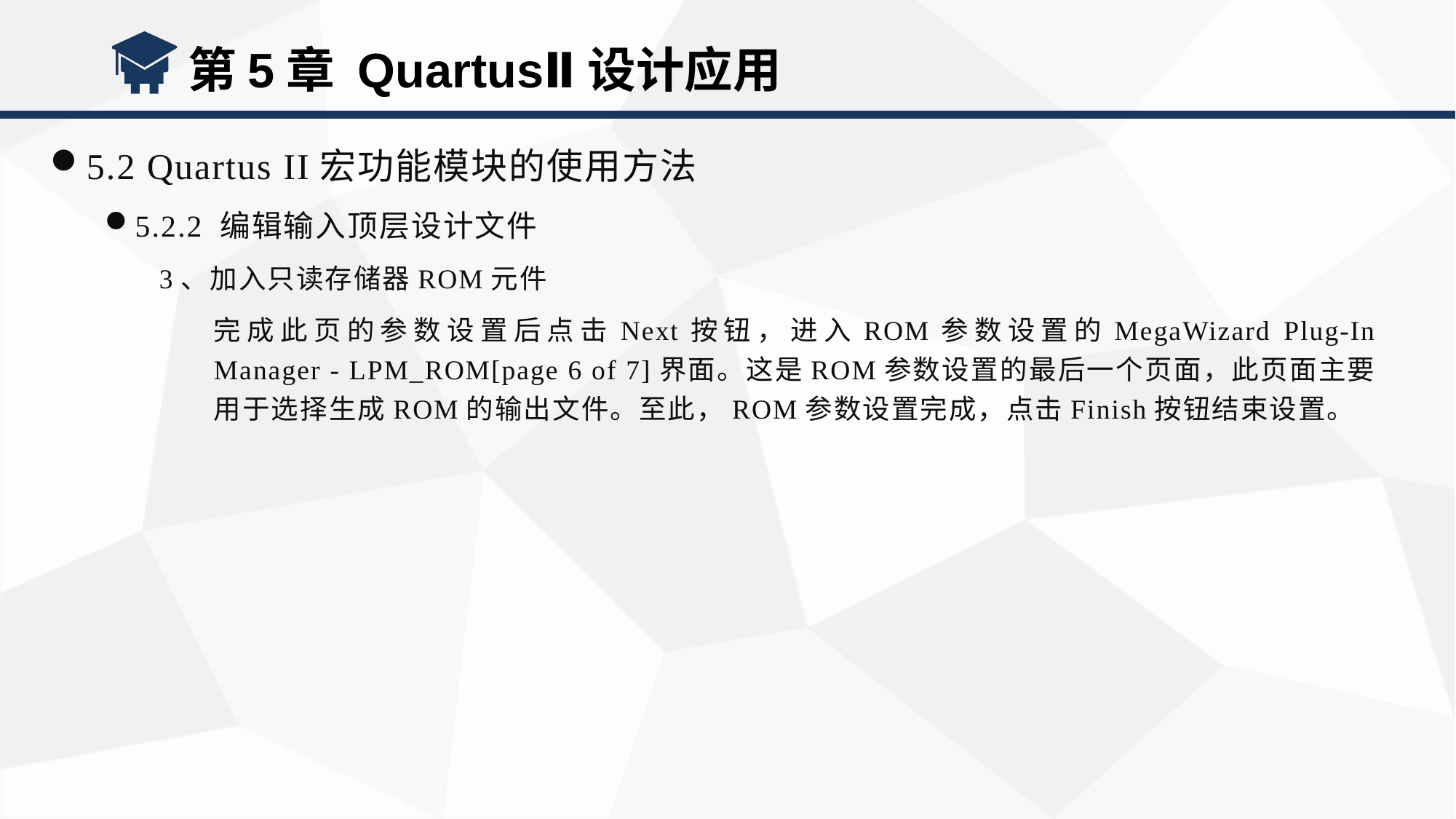

第5章 QuartusⅡ设计应用

5.2 Quartus II宏功能模块的使用方法
5.2.2 编辑输入顶层设计文件
3、加入只读存储器ROM元件
完成此页的参数设置后点击Next按钮，进入ROM参数设置的MegaWizard Plug-In Manager - LPM_ROM[page 6 of 7]界面。这是ROM参数设置的最后一个页面，此页面主要用于选择生成ROM的输出文件。至此，ROM参数设置完成，点击Finish按钮结束设置。